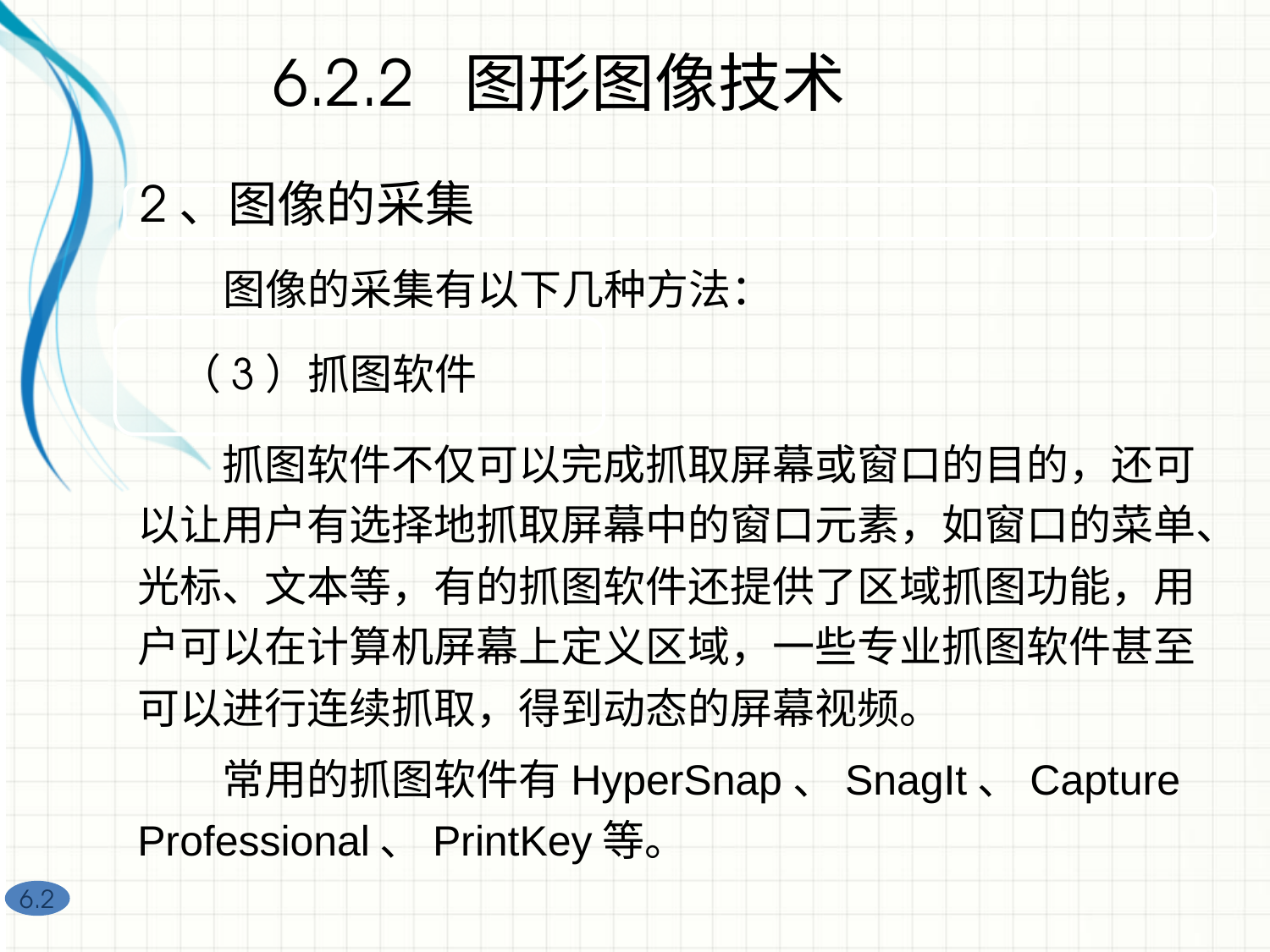

6.2.2  图形图像技术
2、图像的采集

图像的采集有以下几种方法：

（3）抓图软件
　　抓图软件不仅可以完成抓取屏幕或窗口的目的，还可以让用户有选择地抓取屏幕中的窗口元素，如窗口的菜单、光标、文本等，有的抓图软件还提供了区域抓图功能，用户可以在计算机屏幕上定义区域，一些专业抓图软件甚至可以进行连续抓取，得到动态的屏幕视频。
　　常用的抓图软件有HyperSnap、SnagIt、Capture Professional、PrintKey等。